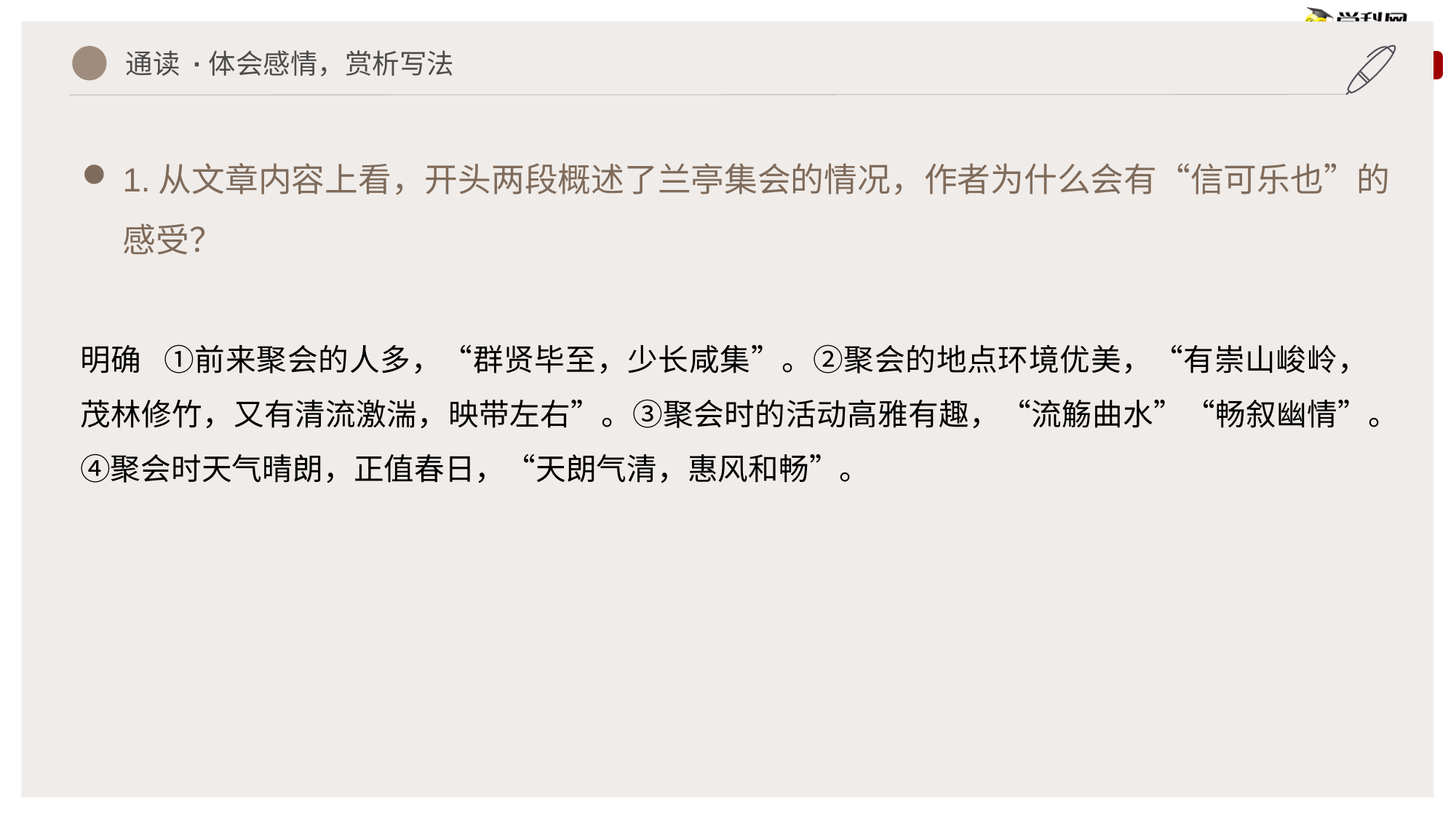

通读 ·体会感情，赏析写法

1.从文章内容上看，开头两段概述了兰亭集会的情况，作者为什么会有“信可乐也”的感受？
明确   ①前来聚会的人多，“群贤毕至，少长咸集”。②聚会的地点环境优美，“有崇山峻岭，茂林修竹，又有清流激湍，映带左右”。③聚会时的活动高雅有趣，“流觞曲水”“畅叙幽情”。④聚会时天气晴朗，正值春日，“天朗气清，惠风和畅”。